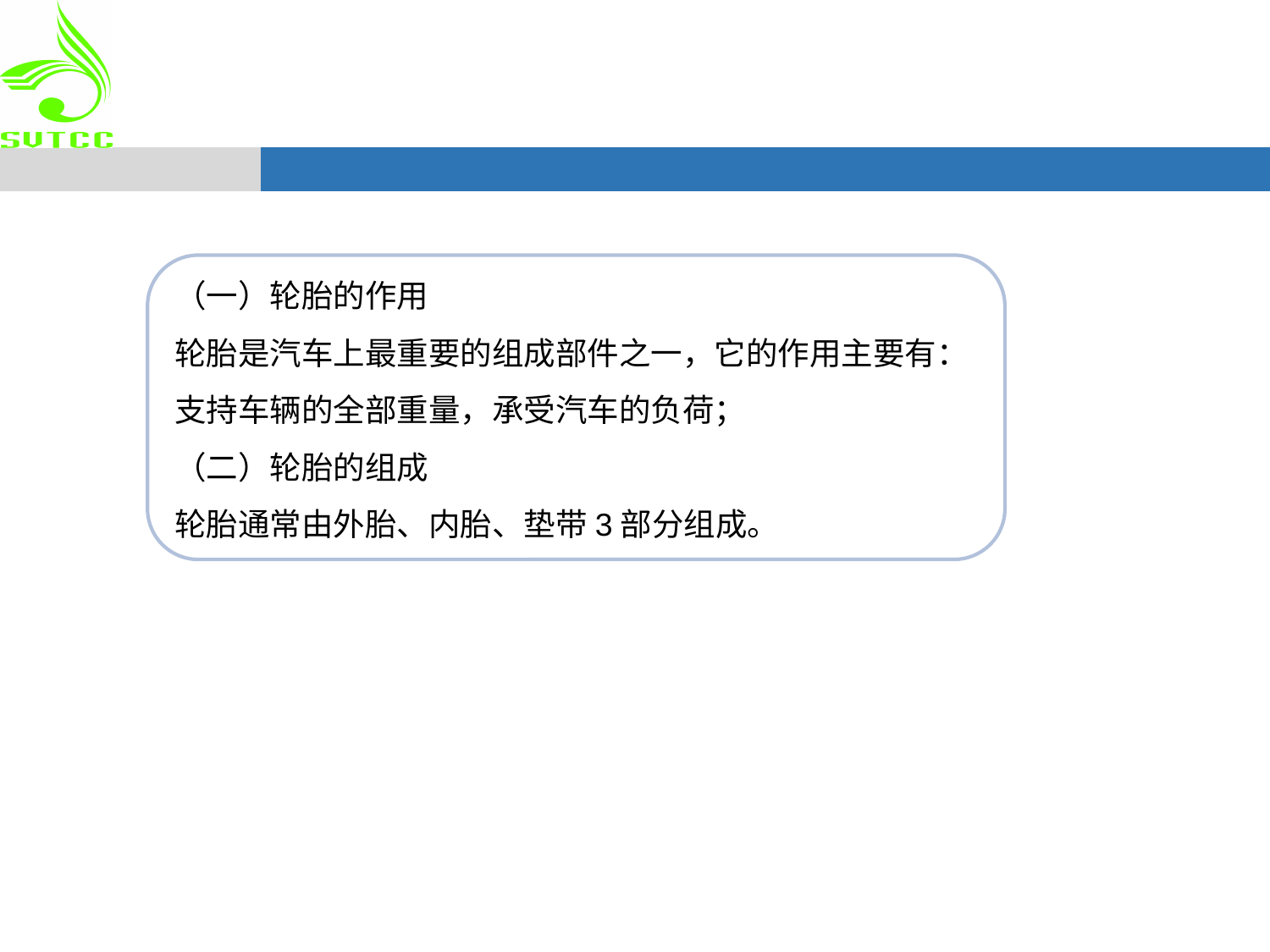

（一）轮胎的作用
轮胎是汽车上最重要的组成部件之一，它的作用主要有：支持车辆的全部重量，承受汽车的负荷；
（二）轮胎的组成
轮胎通常由外胎、内胎、垫带3部分组成。